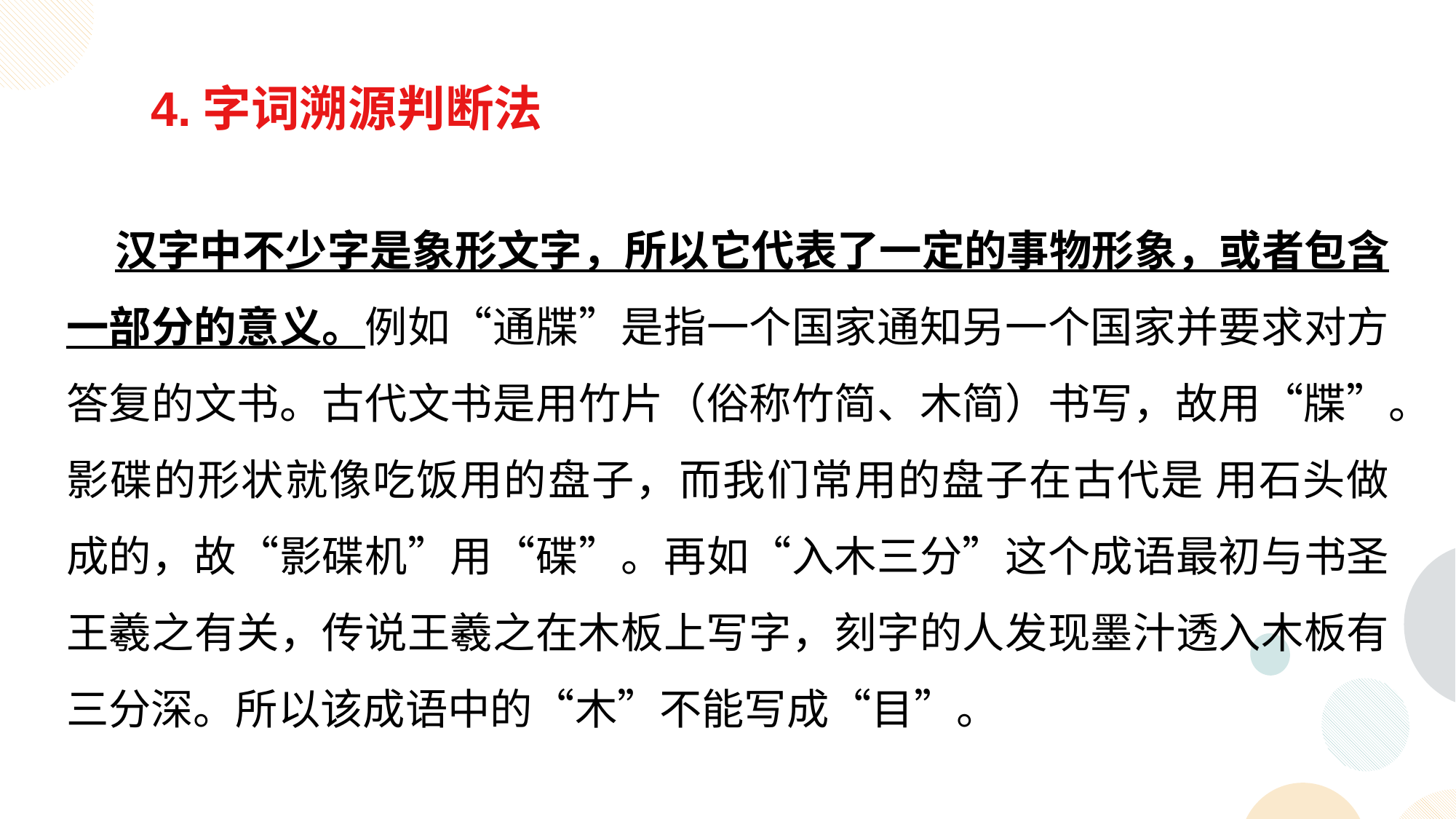

4.字词溯源判断法

    汉字中不少字是象形文字，所以它代表了一定的事物形象，或者包含一部分的意义。例如“通牒”是指一个国家通知另一个国家并要求对方答复的文书。古代文书是用竹片（俗称竹简、木简）书写，故用“牒”。影碟的形状就像吃饭用的盘子，而我们常用的盘子在古代是 用石头做成的，故“影碟机”用“碟”。再如“入木三分”这个成语最初与书圣王羲之有关，传说王羲之在木板上写字，刻字的人发现墨汁透入木板有三分深。所以该成语中的“木”不能写成“目”。